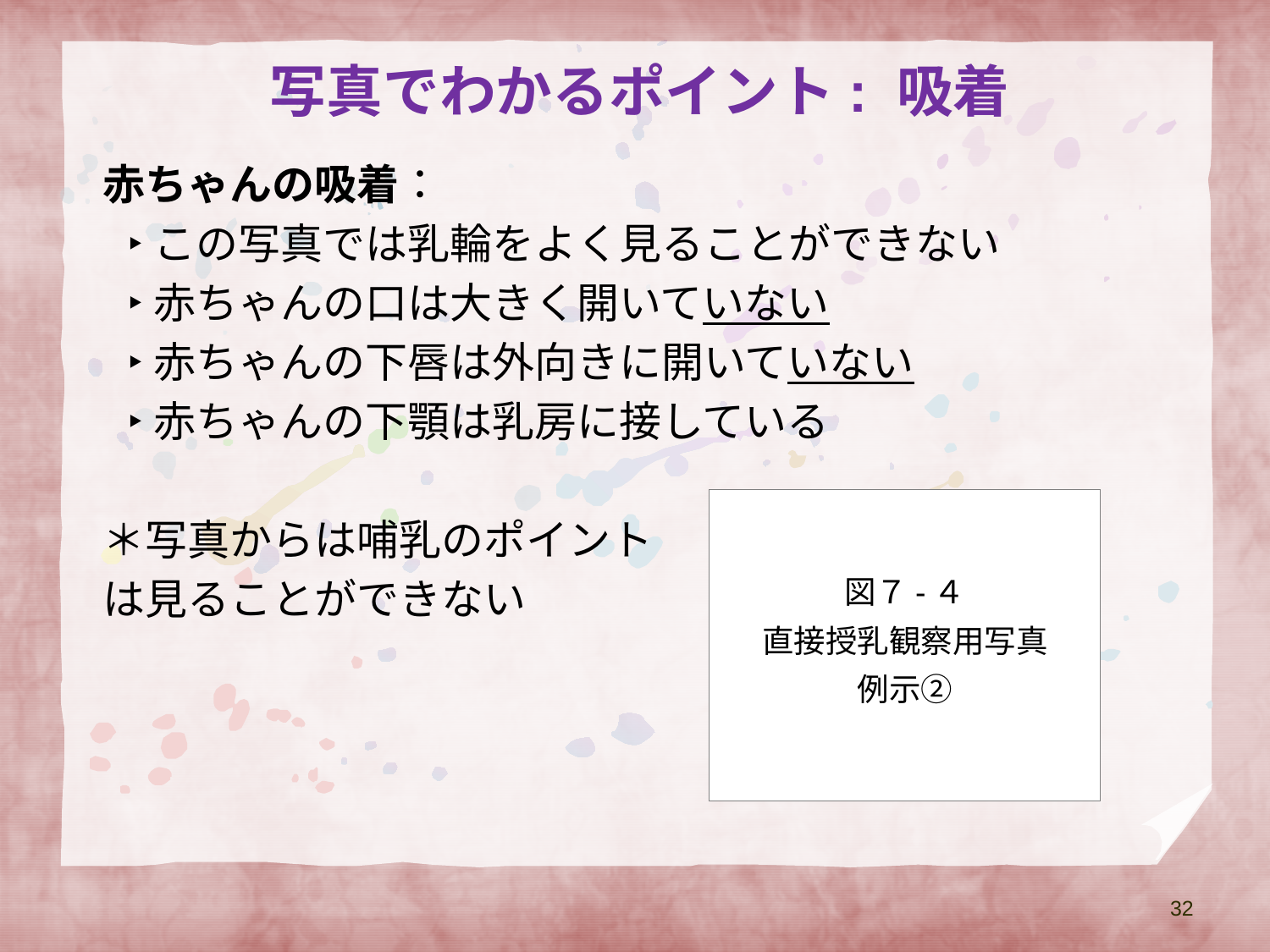

# 写真でわかるポイント: 吸着
赤ちゃんの吸着：
‣この写真では乳輪をよく見ることができない
‣赤ちゃんの口は大きく開いていない
‣赤ちゃんの下唇は外向きに開いていない
‣赤ちゃんの下顎は乳房に接している

＊写真からは哺乳のポイント
は見ることができない

図７-４
直接授乳観察用写真
例示②

32